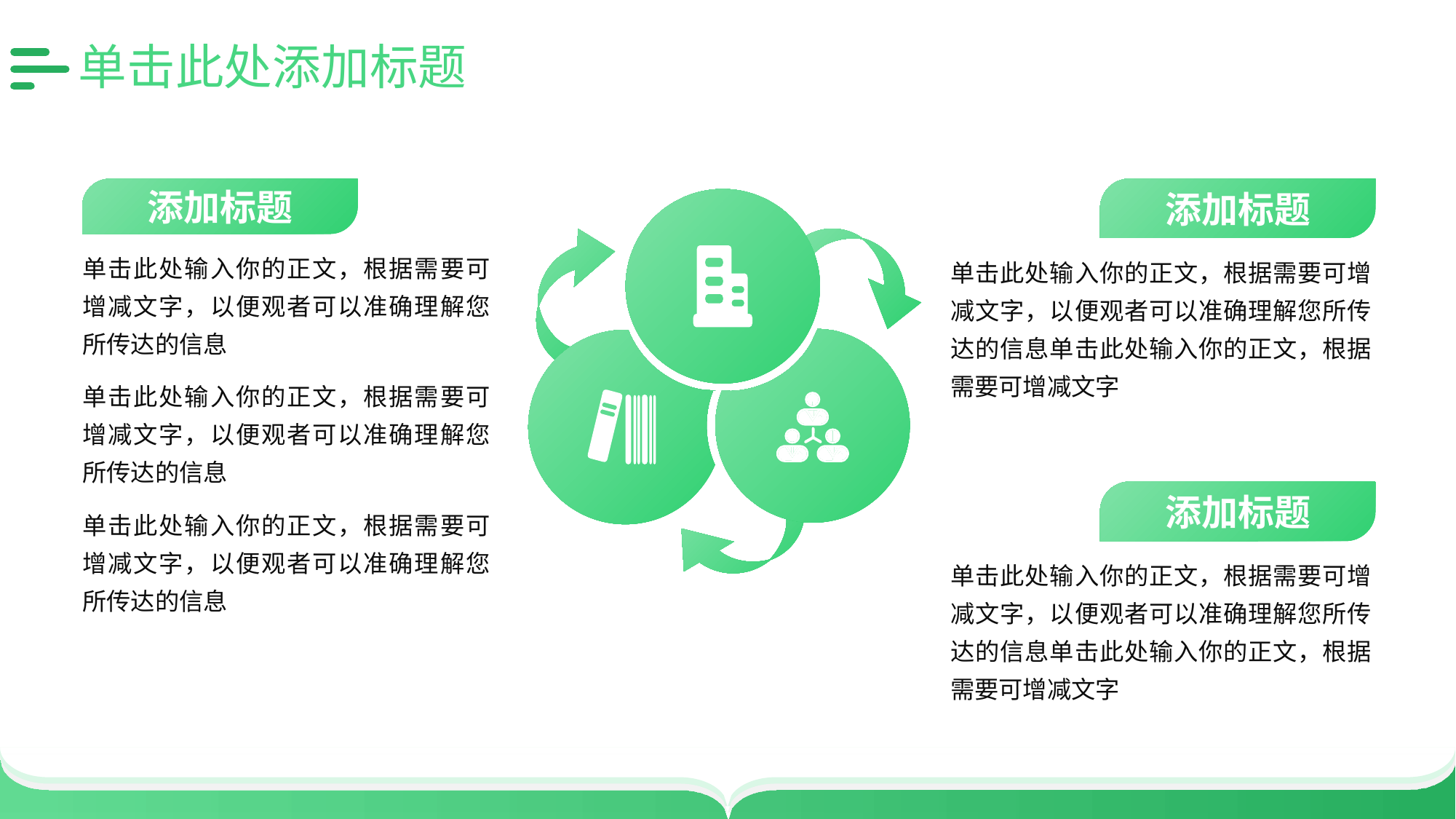

# 单击此处添加标题
添加标题

单击此处输入你的正文，根据需要可增减文字，以便观者可以准确理解您所传达的信息
单击此处输入你的正文，根据需要可增减文字，以便观者可以准确理解您所传达的信息
单击此处输入你的正文，根据需要可增减文字，以便观者可以准确理解您所传达的信息

添加标题
单击此处输入你的正文，根据需要可增减文字，以便观者可以准确理解您所传达的信息单击此处输入你的正文，根据需要可增减文字

添加标题
单击此处输入你的正文，根据需要可增减文字，以便观者可以准确理解您所传达的信息单击此处输入你的正文，根据需要可增减文字